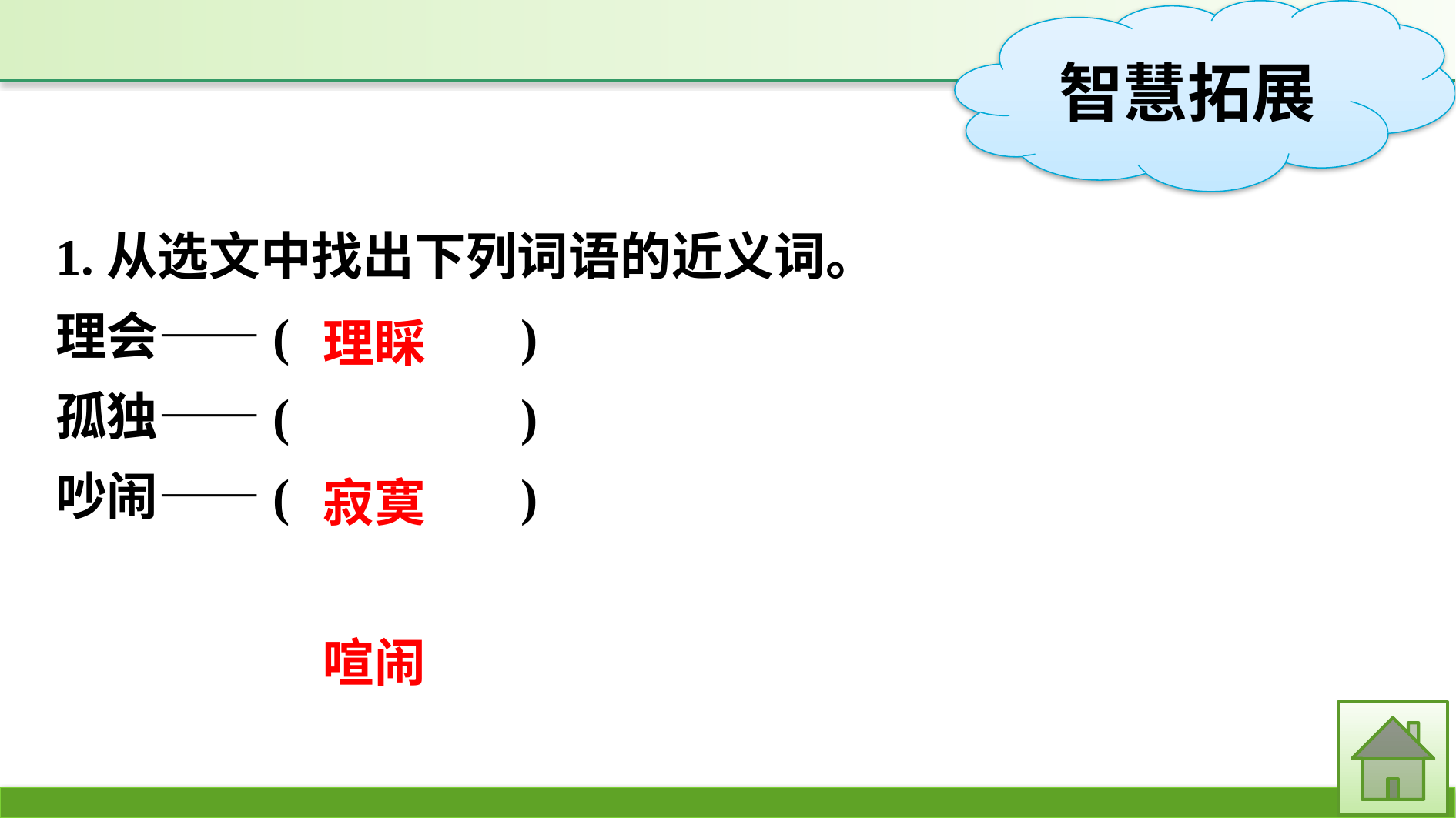

1.从选文中找出下列词语的近义词。
理会——(　　　　)
孤独——(　　　　)
吵闹——(　　　　)
理睬
寂寞
喧闹